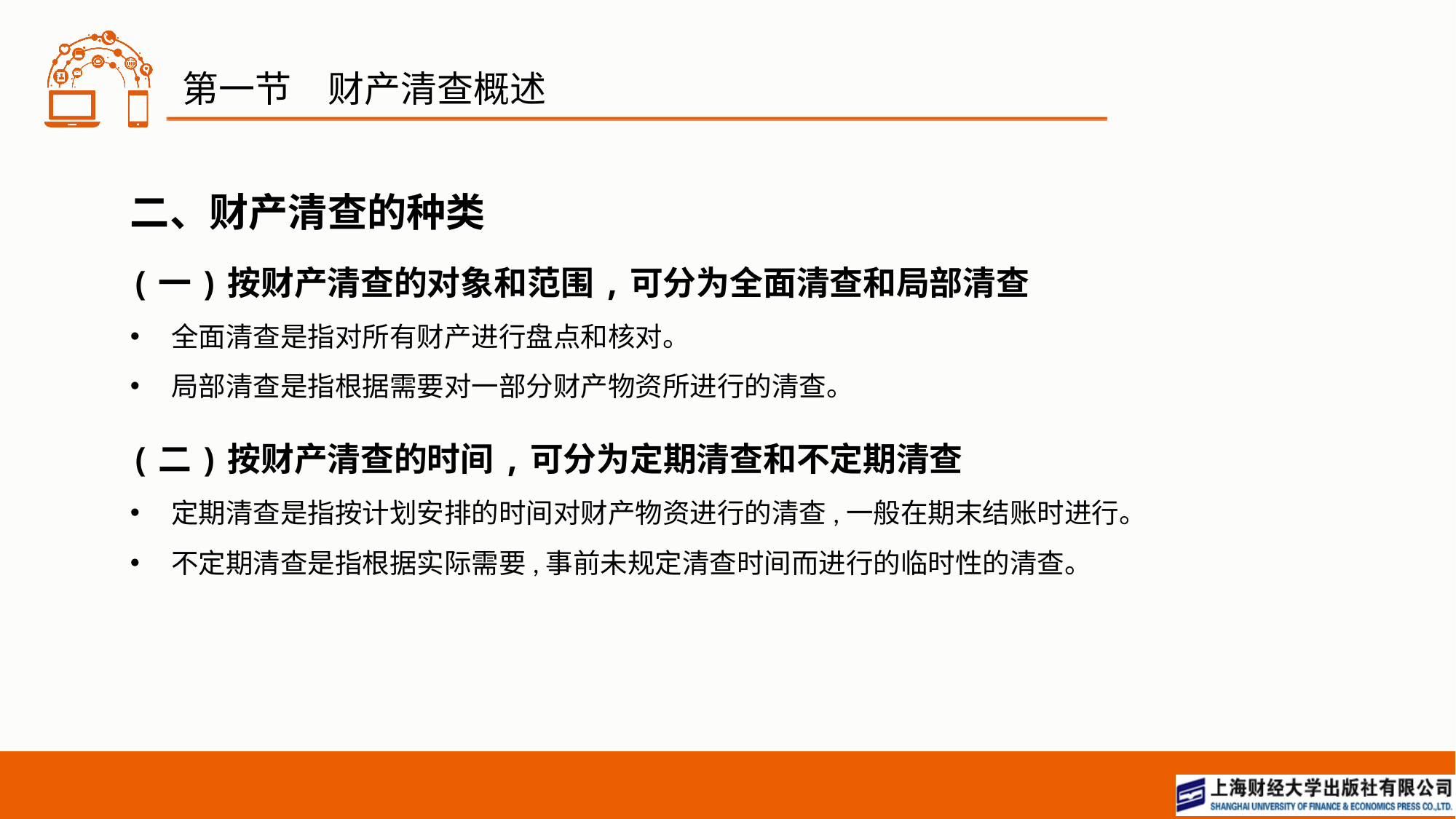

# 第一节　财产清查概述
二、财产清查的种类
(一)按财产清查的对象和范围,可分为全面清查和局部清查
全面清查是指对所有财产进行盘点和核对。
局部清查是指根据需要对一部分财产物资所进行的清查。
(二)按财产清查的时间,可分为定期清查和不定期清查
定期清查是指按计划安排的时间对财产物资进行的清查,一般在期末结账时进行。
不定期清查是指根据实际需要,事前未规定清查时间而进行的临时性的清查。